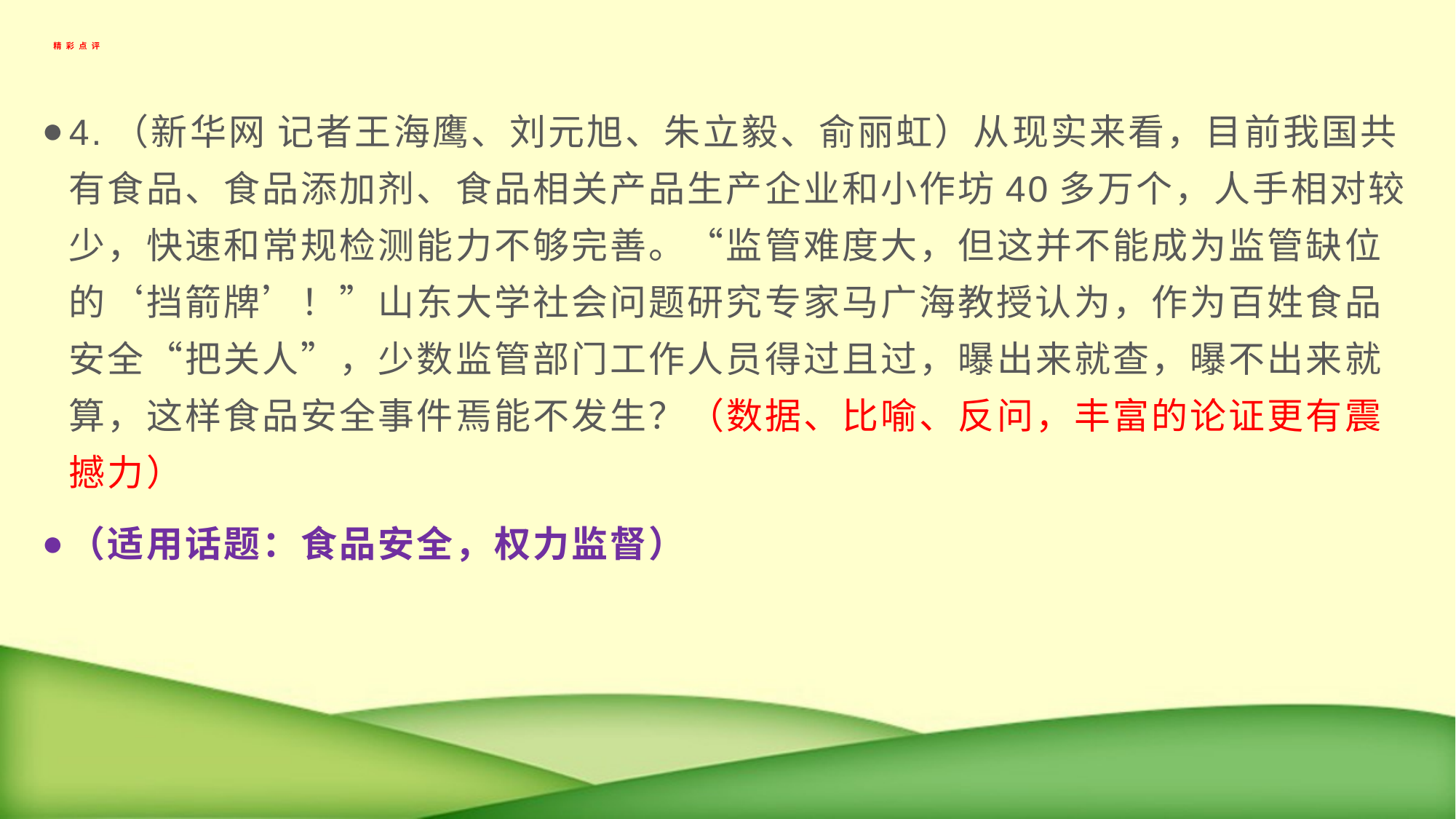

# 精彩点评

4.（新华网 记者王海鹰、刘元旭、朱立毅、俞丽虹）从现实来看，目前我国共有食品、食品添加剂、食品相关产品生产企业和小作坊40多万个，人手相对较少，快速和常规检测能力不够完善。“监管难度大，但这并不能成为监管缺位的‘挡箭牌’！”山东大学社会问题研究专家马广海教授认为，作为百姓食品安全“把关人”，少数监管部门工作人员得过且过，曝出来就查，曝不出来就算，这样食品安全事件焉能不发生？（数据、比喻、反问，丰富的论证更有震撼力）
（适用话题：食品安全，权力监督）